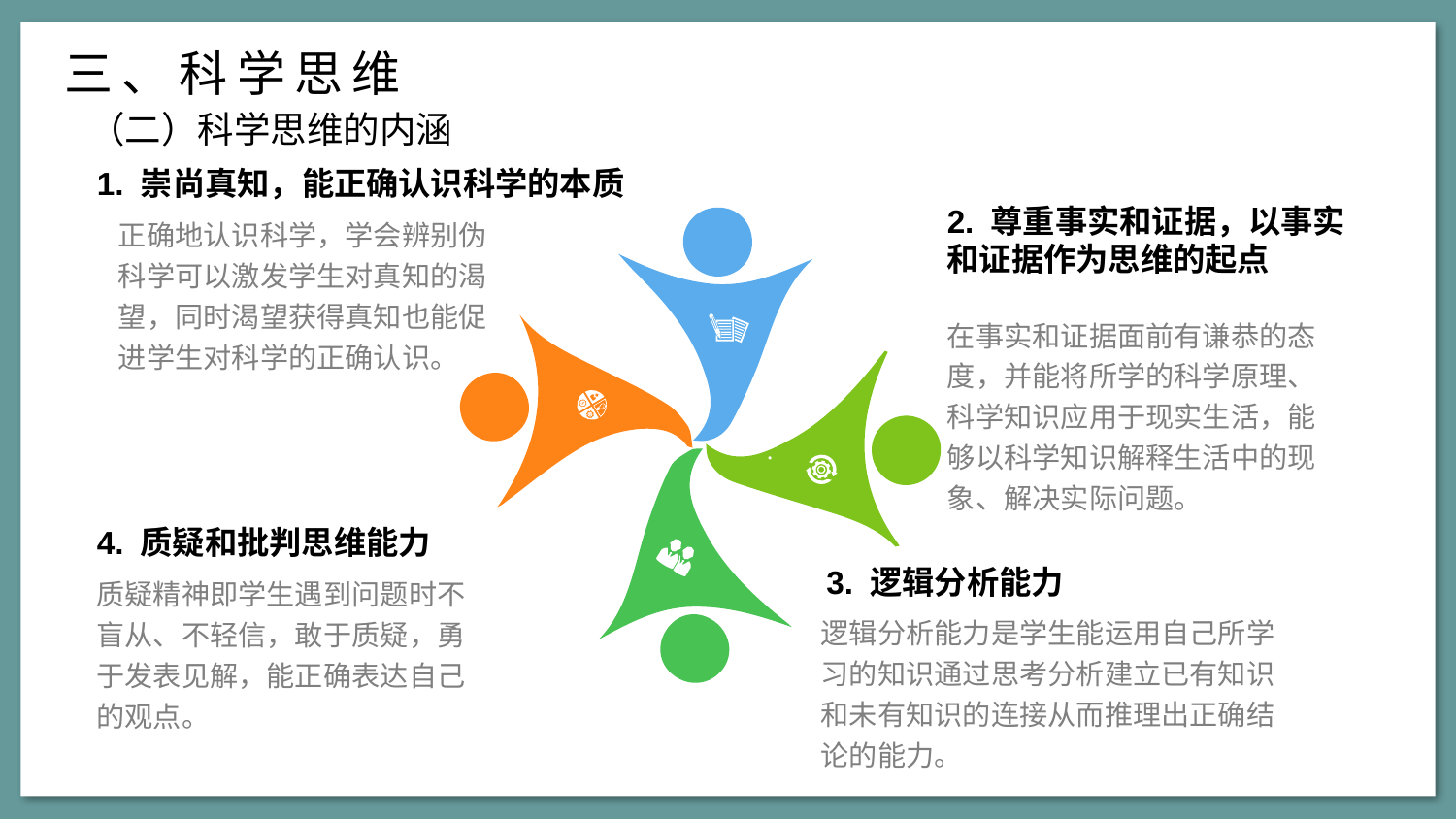

三、科学思维
（二）科学思维的内涵
1. 崇尚真知，能正确认识科学的本质
2. 尊重事实和证据，以事实和证据作为思维的起点
正确地认识科学，学会辨别伪科学可以激发学生对真知的渴望，同时渴望获得真知也能促进学生对科学的正确认识。

在事实和证据面前有谦恭的态度，并能将所学的科学原理、科学知识应用于现实生活，能够以科学知识解释生活中的现象、解决实际问题。

4. 质疑和批判思维能力
3. 逻辑分析能力
质疑精神即学生遇到问题时不盲从、不轻信，敢于质疑，勇于发表见解，能正确表达自己的观点。
逻辑分析能力是学生能运用自己所学习的知识通过思考分析建立已有知识和未有知识的连接从而推理出正确结论的能力。